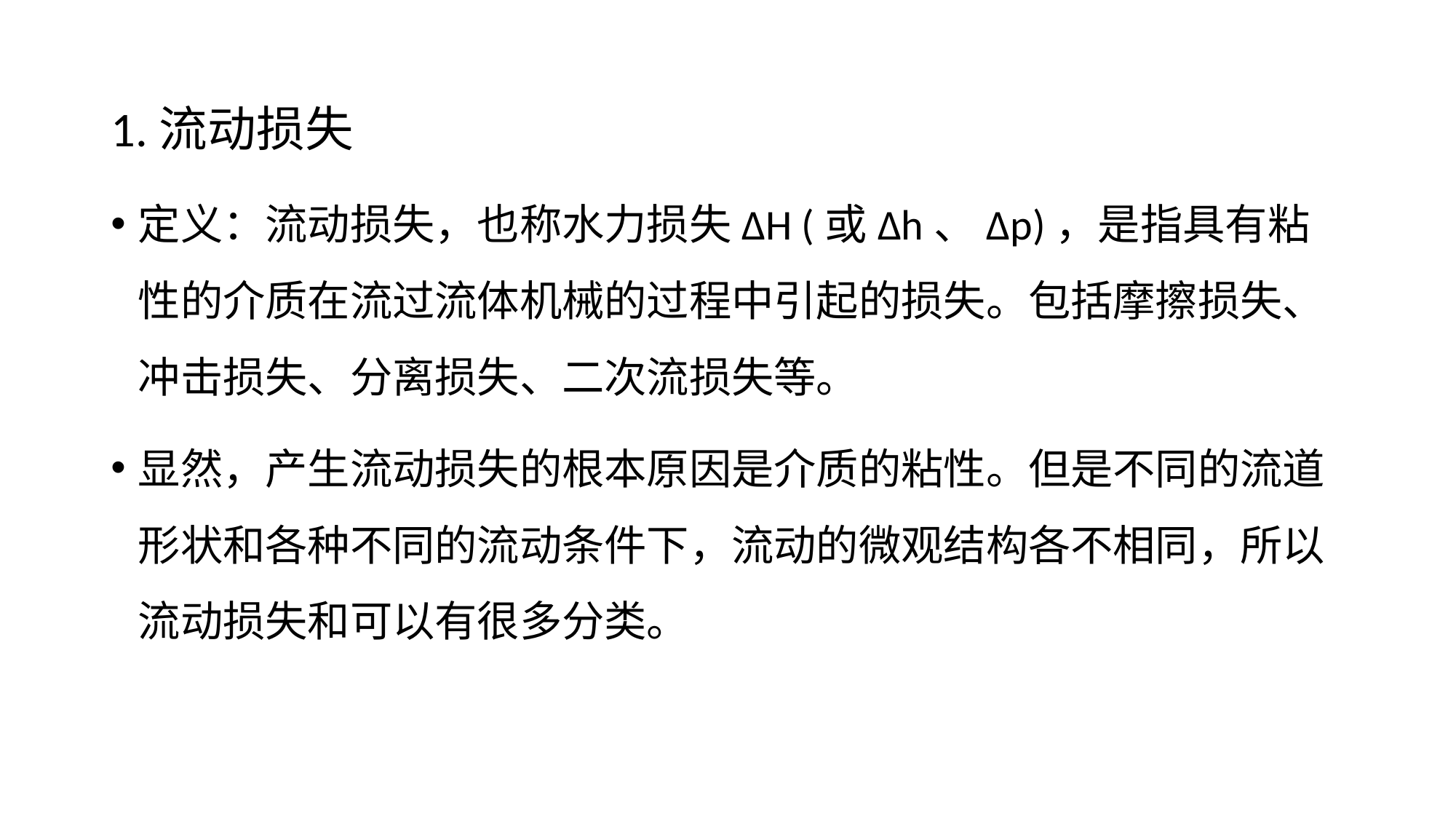

1.流动损失
定义：流动损失，也称水力损失ΔH (或Δh、Δp)，是指具有粘性的介质在流过流体机械的过程中引起的损失。包括摩擦损失、冲击损失、分离损失、二次流损失等。
显然，产生流动损失的根本原因是介质的粘性。但是不同的流道形状和各种不同的流动条件下，流动的微观结构各不相同，所以流动损失和可以有很多分类。